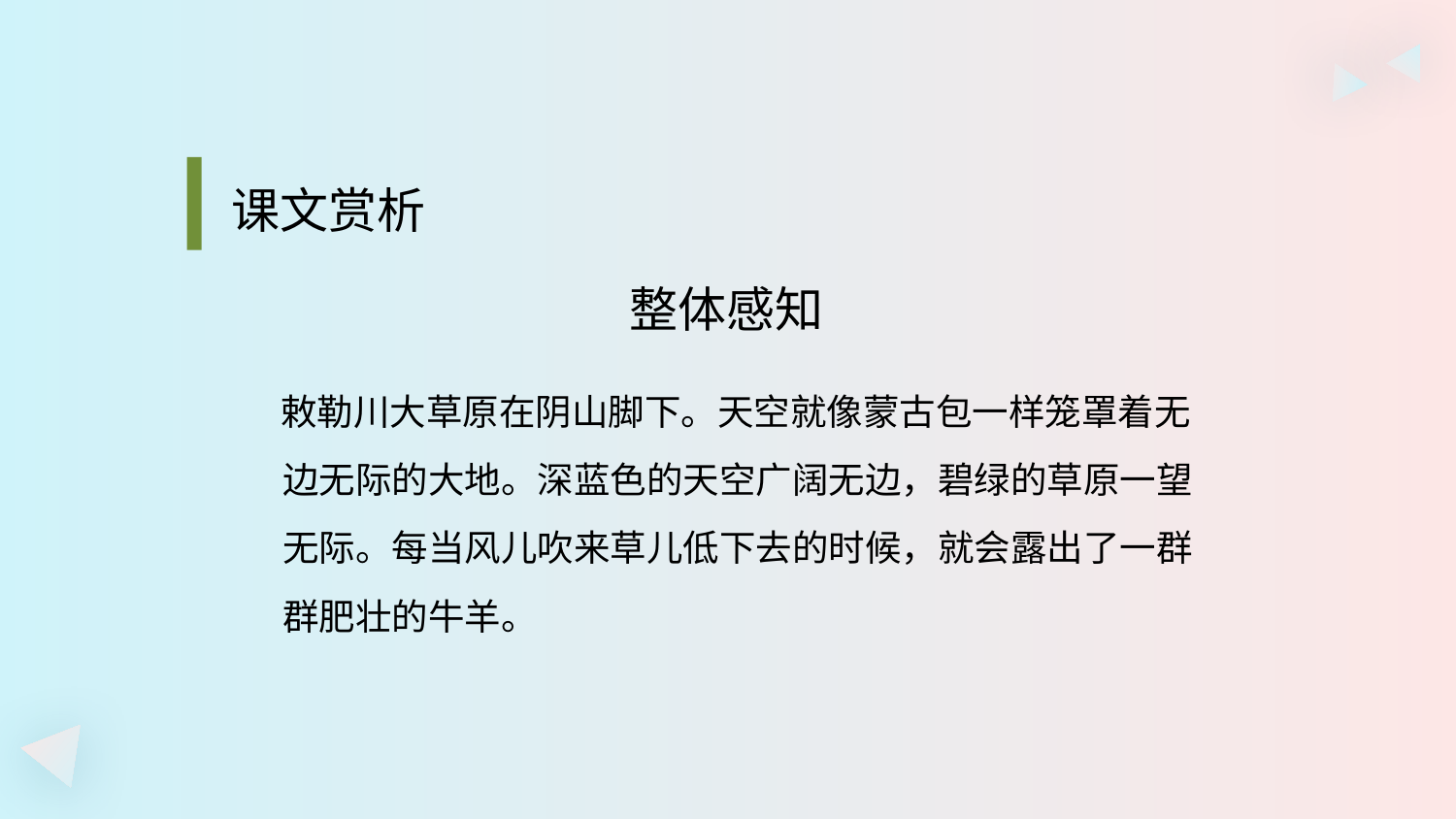

#

课文赏析
整体感知
    敕勒川大草原在阴山脚下。天空就像蒙古包一样笼罩着无边无际的大地。深蓝色的天空广阔无边，碧绿的草原一望无际。每当风儿吹来草儿低下去的时候，就会露出了一群群肥壮的牛羊。